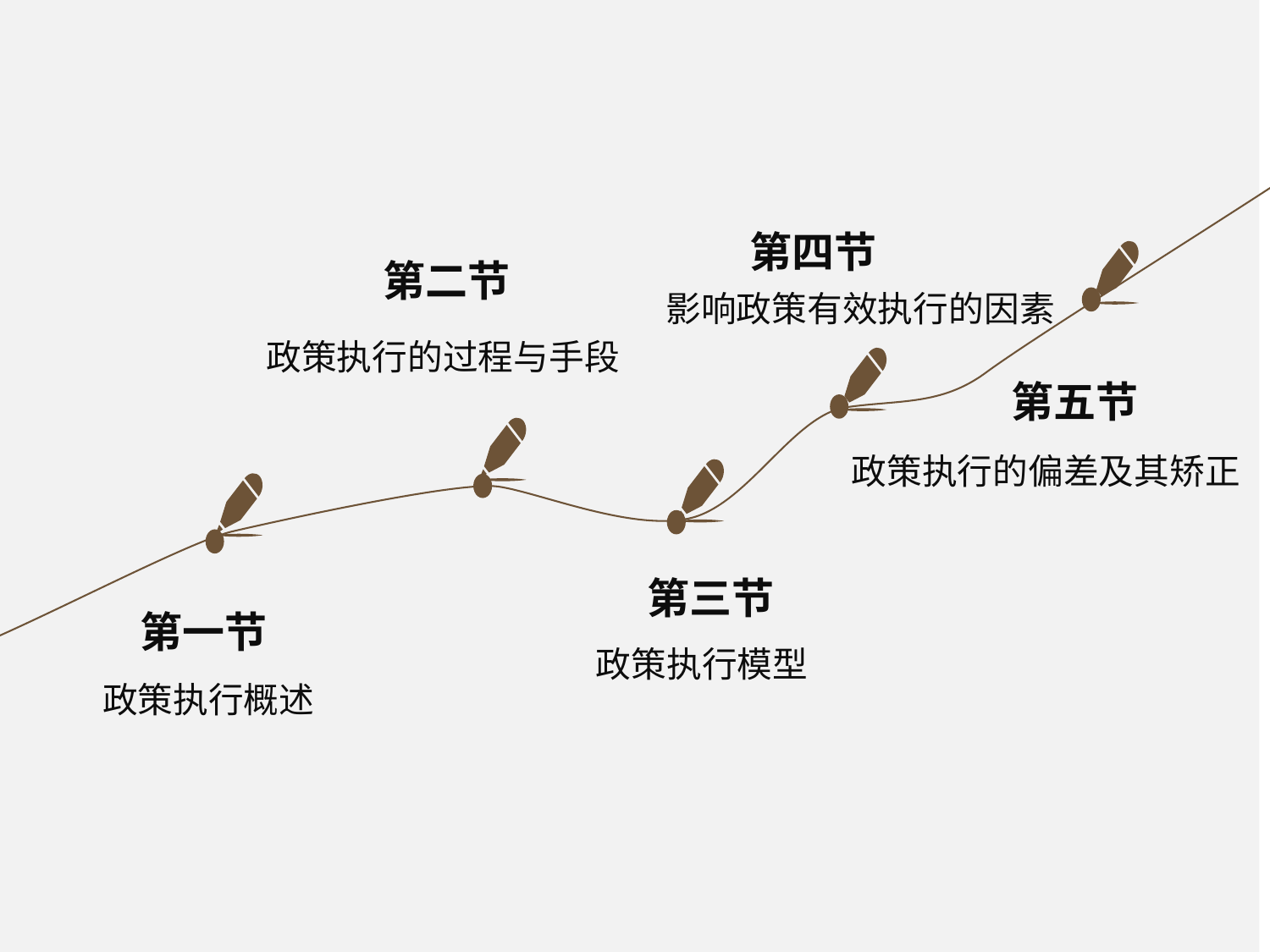

第四节

第二节
影响政策有效执行的因素
政策执行的过程与手段

第五节

政策执行的偏差及其矫正

第三节
第一节
政策执行模型
政策执行概述